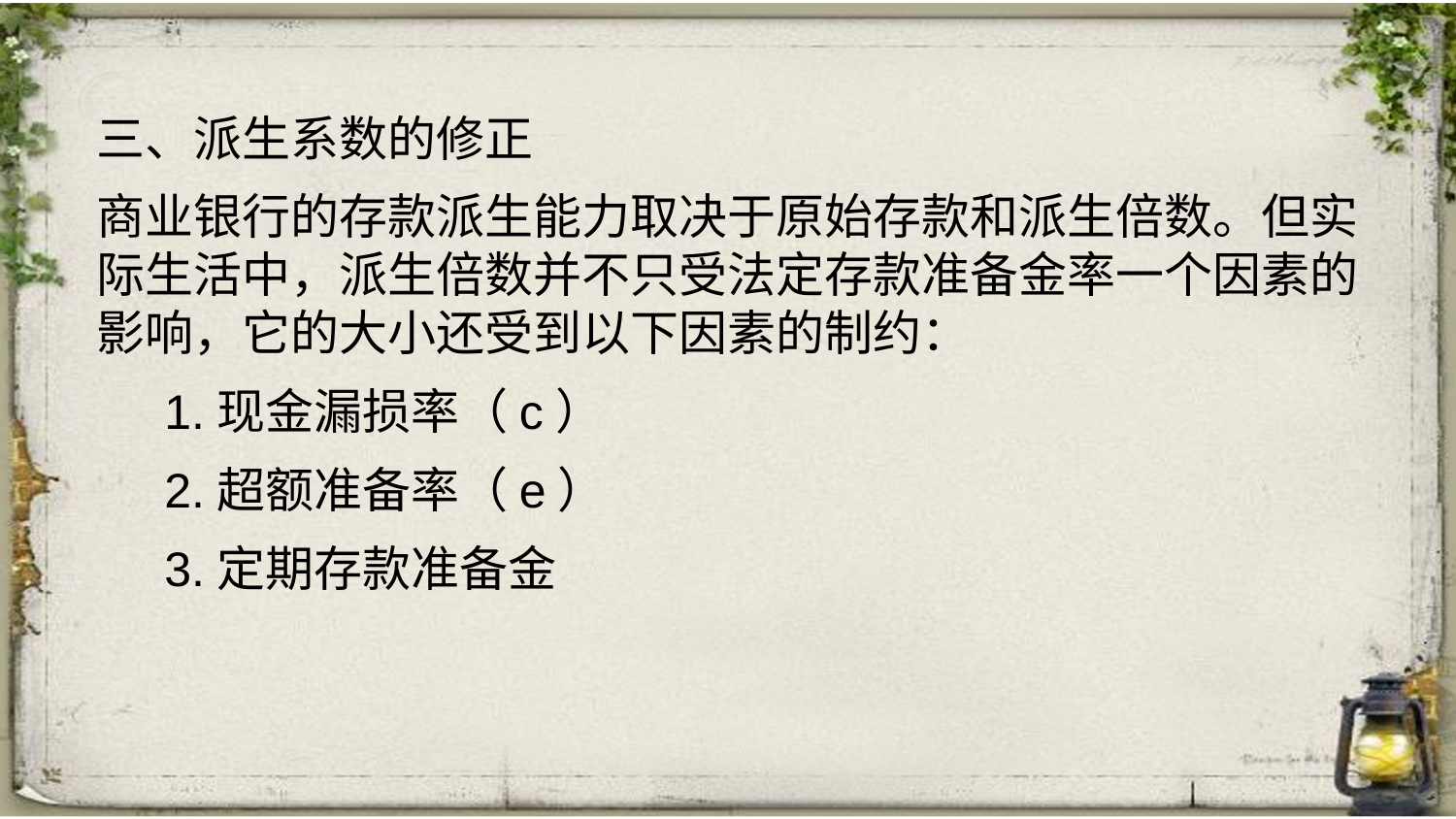

三、派生系数的修正
商业银行的存款派生能力取决于原始存款和派生倍数。但实际生活中，派生倍数并不只受法定存款准备金率一个因素的影响，它的大小还受到以下因素的制约：
     1.现金漏损率（c）
     2.超额准备率（e）
     3.定期存款准备金